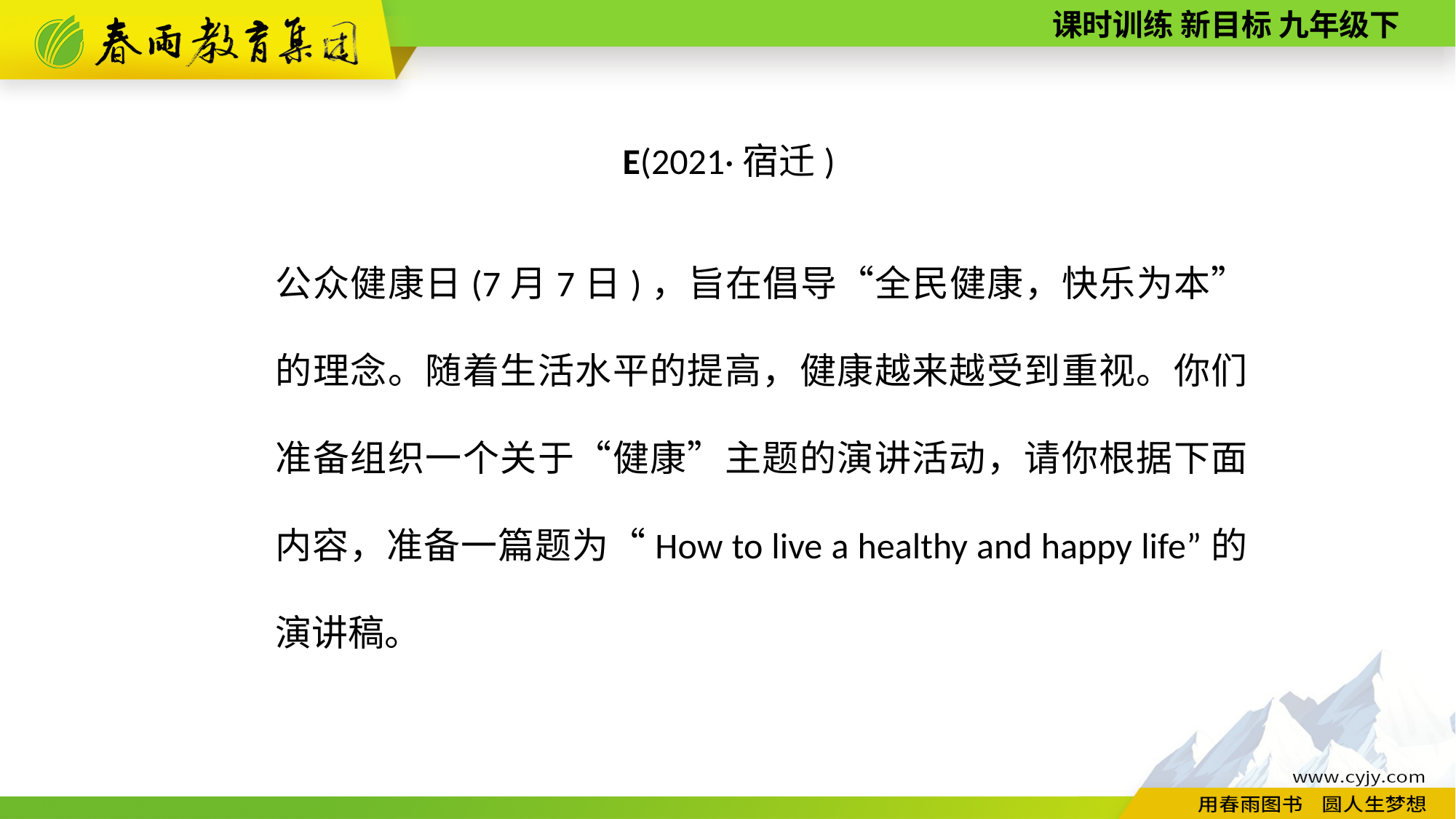

E(2021·宿迁)
公众健康日(7月7日)，旨在倡导“全民健康，快乐为本”的理念。随着生活水平的提高，健康越来越受到重视。你们准备组织一个关于“健康”主题的演讲活动，请你根据下面内容，准备一篇题为“How to live a healthy and happy life”的演讲稿。